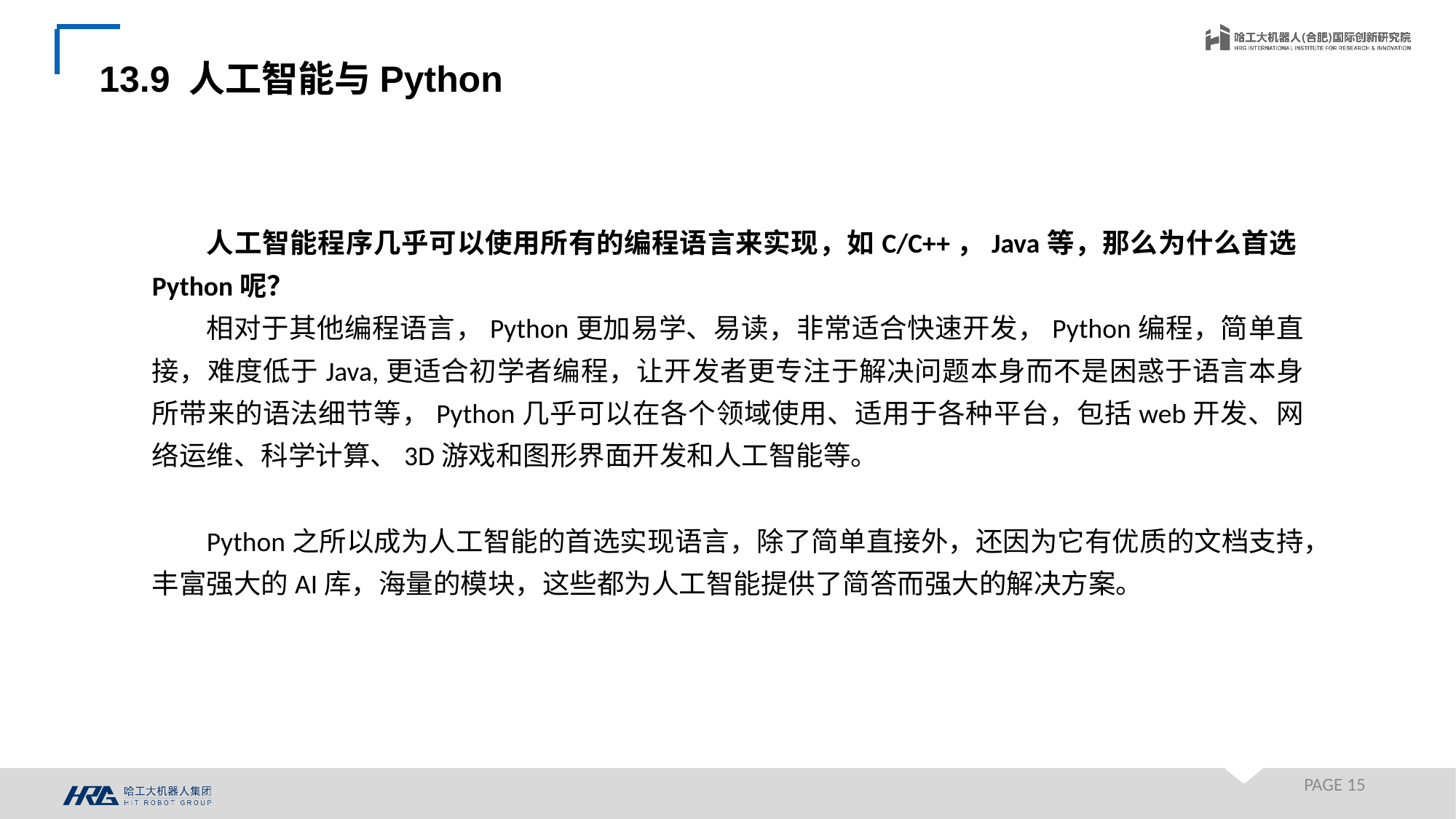

13.9 人工智能与Python
人工智能程序几乎可以使用所有的编程语言来实现，如C/C++，Java等，那么为什么首选Python呢？
相对于其他编程语言，Python更加易学、易读，非常适合快速开发，Python编程，简单直接，难度低于Java,更适合初学者编程，让开发者更专注于解决问题本身而不是困惑于语言本身所带来的语法细节等，Python几乎可以在各个领域使用、适用于各种平台，包括web开发、网络运维、科学计算、3D游戏和图形界面开发和人工智能等。

Python之所以成为人工智能的首选实现语言，除了简单直接外，还因为它有优质的文档支持，丰富强大的AI库，海量的模块，这些都为人工智能提供了简答而强大的解决方案。